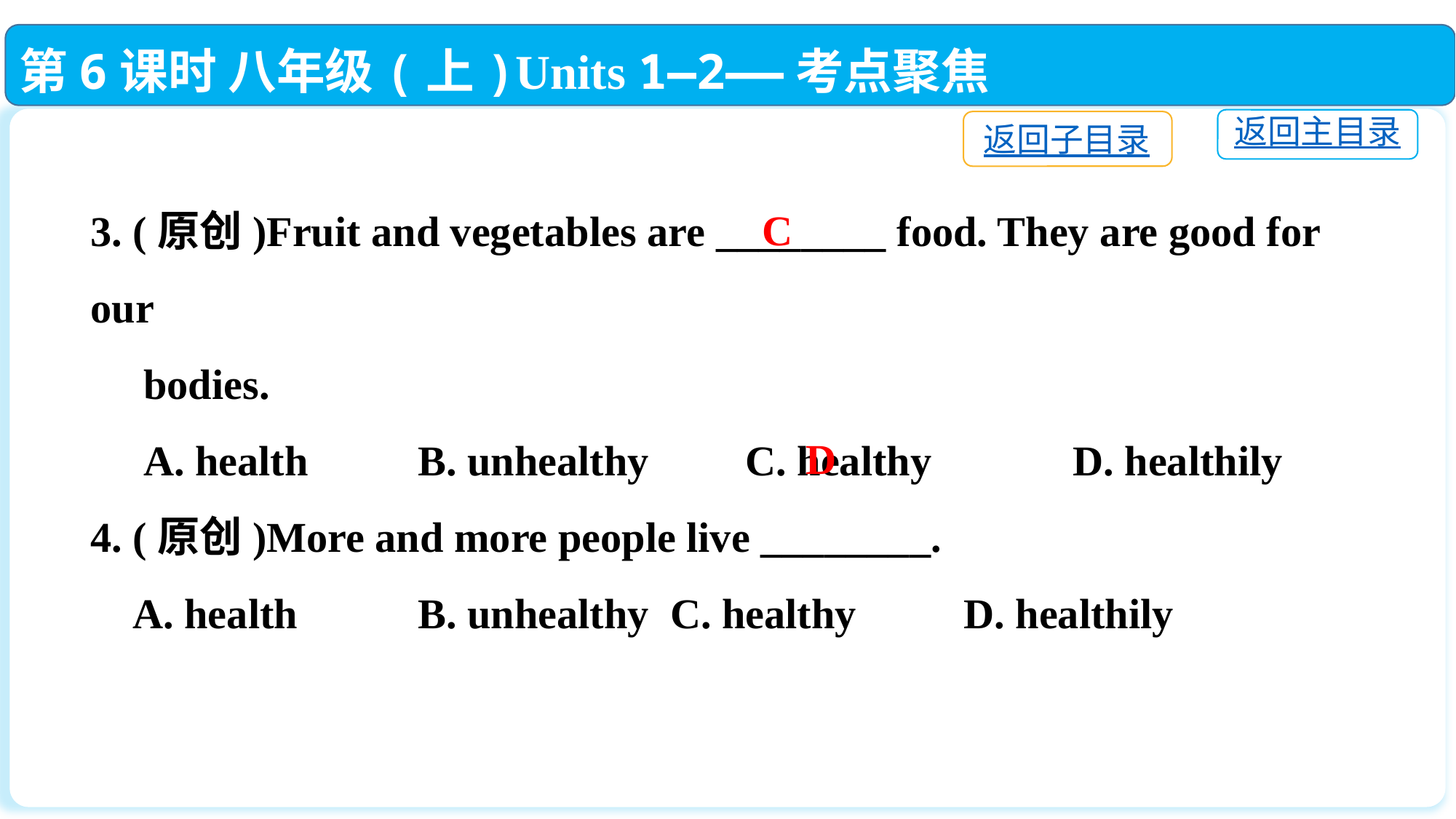

第6课时 八年级(上)Units 1—2——考点聚焦

返回主目录

返回子目录
3. (原创)Fruit and vegetables are ________ food. They are good for our
     bodies.
     A. health		B. unhealthy	C. healthy		D. healthily
4. (原创)More and more people live ________.
    A. health		B. unhealthy  C. healthy	D. healthily
C
D